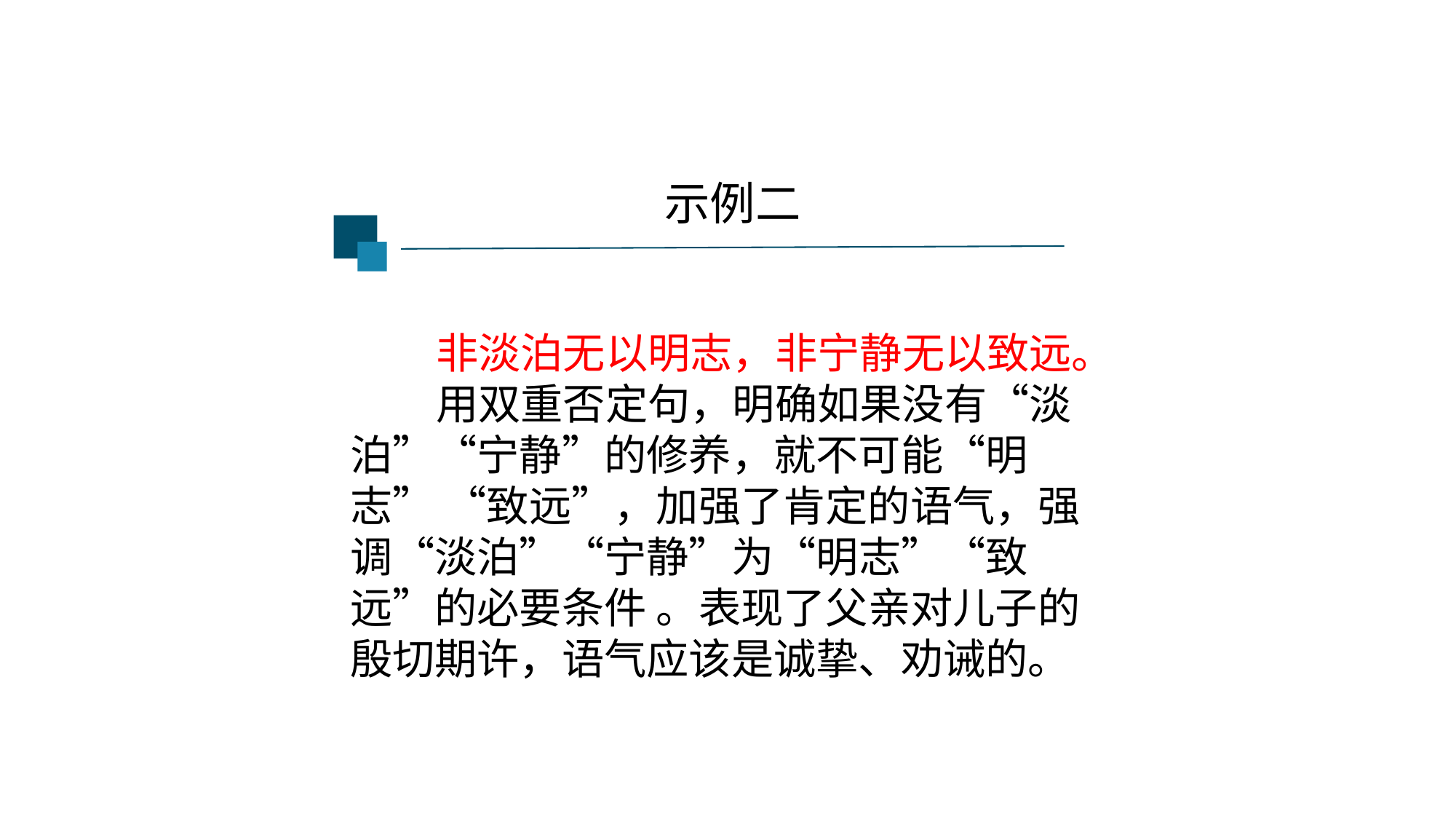

示例二

        非淡泊无以明志，非宁静无以致远。
        用双重否定句，明确如果没有“淡泊”“宁静”的修养，就不可能“明志” “致远”，加强了肯定的语气，强调“淡泊”“宁静”为“明志”“致远”的必要条件 。表现了父亲对儿子的殷切期许，语气应该是诚挚、劝诫的。